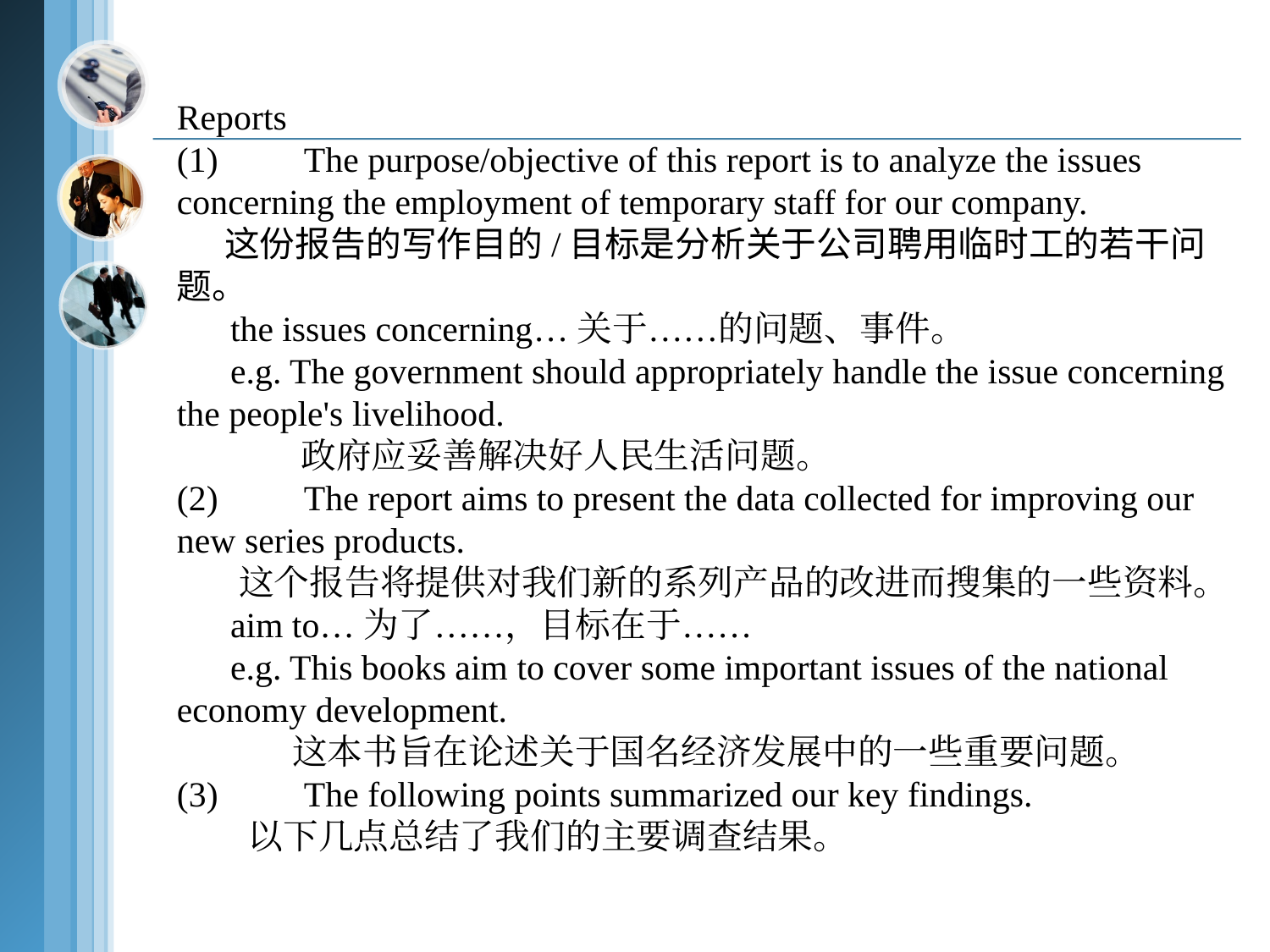

Reports
(1)	The purpose/objective of this report is to analyze the issues concerning the employment of temporary staff for our company.
     这份报告的写作目的/目标是分析关于公司聘用临时工的若干问题。
      the issues concerning…关于……的问题、事件。
      e.g. The government should appropriately handle the issue concerning the people's livelihood.
             政府应妥善解决好人民生活问题。
(2)	The report aims to present the data collected for improving our new series products.
      这个报告将提供对我们新的系列产品的改进而搜集的一些资料。
      aim to…为了……，目标在于……
      e.g. This books aim to cover some important issues of the national  economy development.
            这本书旨在论述关于国名经济发展中的一些重要问题。
(3)	The following points summarized our key findings.
       以下几点总结了我们的主要调查结果。